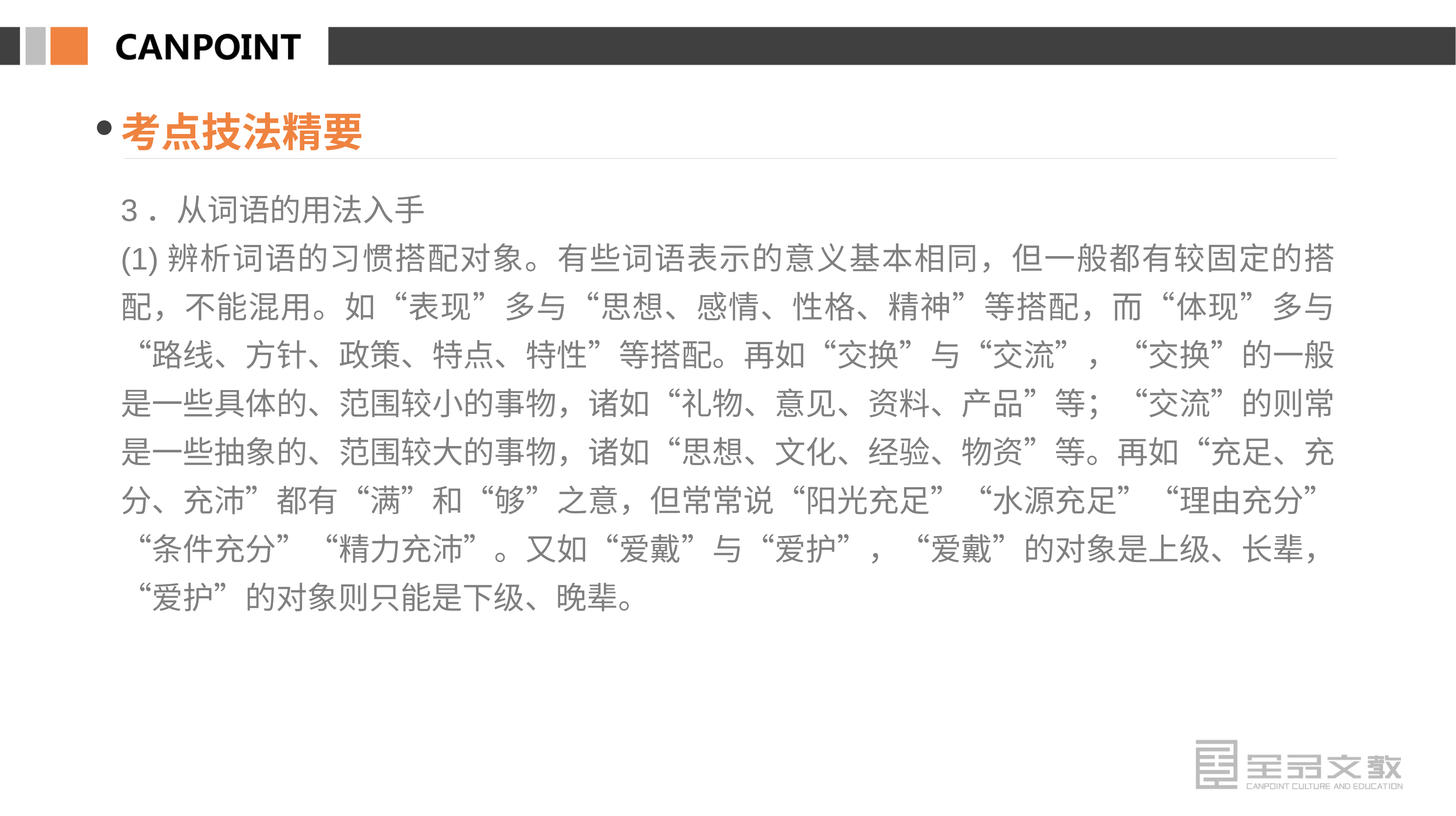

考点技法精要

3．从词语的用法入手
(1)辨析词语的习惯搭配对象。有些词语表示的意义基本相同，但一般都有较固定的搭配，不能混用。如“表现”多与“思想、感情、性格、精神”等搭配，而“体现”多与“路线、方针、政策、特点、特性”等搭配。再如“交换”与“交流”，“交换”的一般是一些具体的、范围较小的事物，诸如“礼物、意见、资料、产品”等；“交流”的则常是一些抽象的、范围较大的事物，诸如“思想、文化、经验、物资”等。再如“充足、充分、充沛”都有“满”和“够”之意，但常常说“阳光充足”“水源充足”“理由充分”“条件充分”“精力充沛”。又如“爱戴”与“爱护”，“爱戴”的对象是上级、长辈，“爱护”的对象则只能是下级、晚辈。